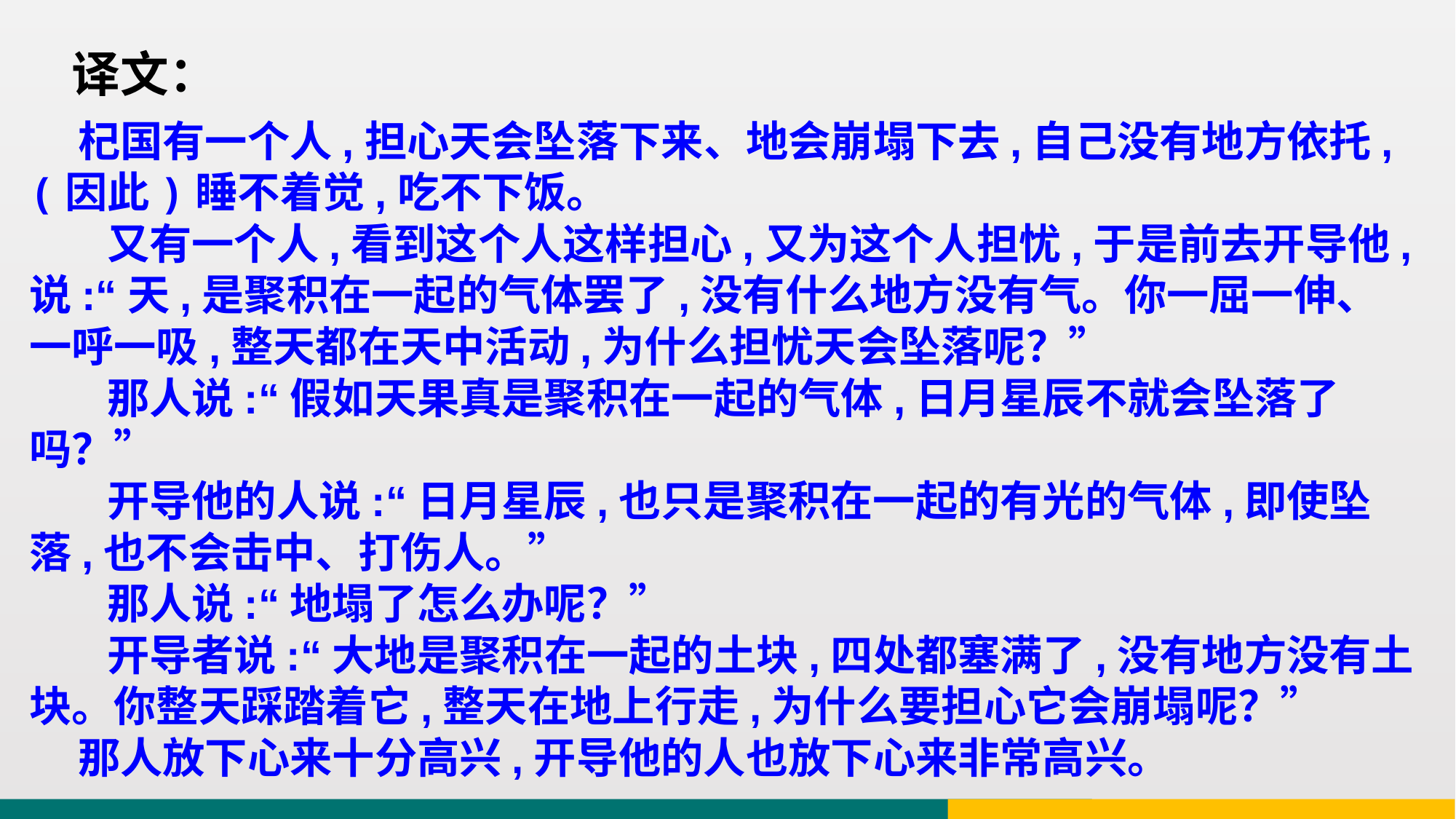

译文：
    杞国有一个人,担心天会坠落下来、地会崩塌下去,自己没有地方依托,
(因此)睡不着觉,吃不下饭。
       又有一个人,看到这个人这样担心,又为这个人担忧,于是前去开导他,
说:“天,是聚积在一起的气体罢了,没有什么地方没有气。你一屈一伸、一呼一吸,整天都在天中活动,为什么担忧天会坠落呢？”
       那人说:“假如天果真是聚积在一起的气体,日月星辰不就会坠落了吗？”
       开导他的人说:“日月星辰,也只是聚积在一起的有光的气体,即使坠落,也不会击中、打伤人。”
       那人说:“地塌了怎么办呢？”
       开导者说:“大地是聚积在一起的土块,四处都塞满了,没有地方没有土块。你整天踩踏着它,整天在地上行走,为什么要担心它会崩塌呢？”
    那人放下心来十分高兴,开导他的人也放下心来非常高兴。